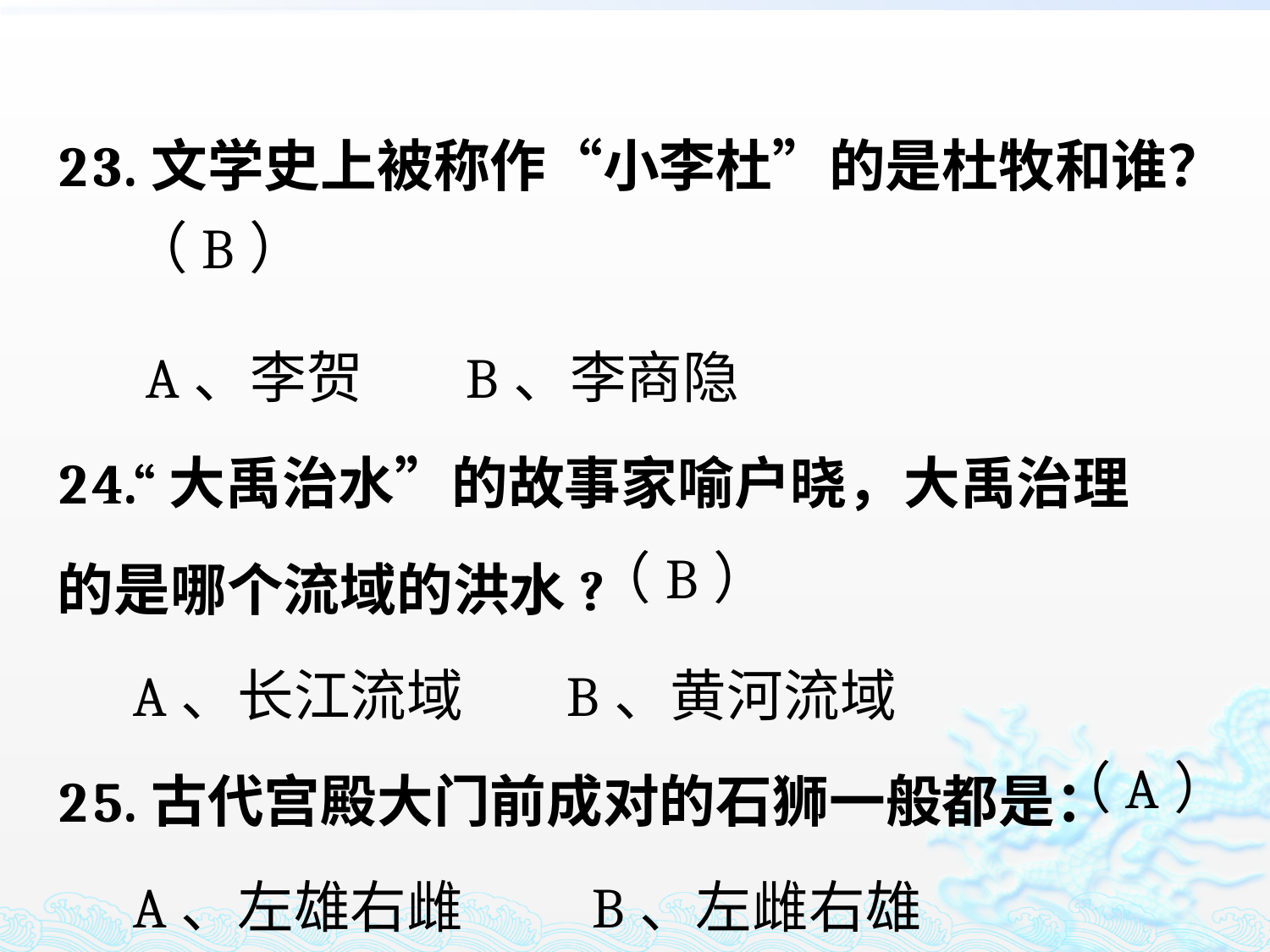

23.文学史上被称作“小李杜”的是杜牧和谁？

       A、李贺       B、李商隐
24.“大禹治水”的故事家喻户晓，大禹治理的是哪个流域的洪水?
      A、长江流域       B、黄河流域
25.古代宫殿大门前成对的石狮一般都是：
      A、左雄右雌         B、左雌右雄
（B）
（B）
（A）